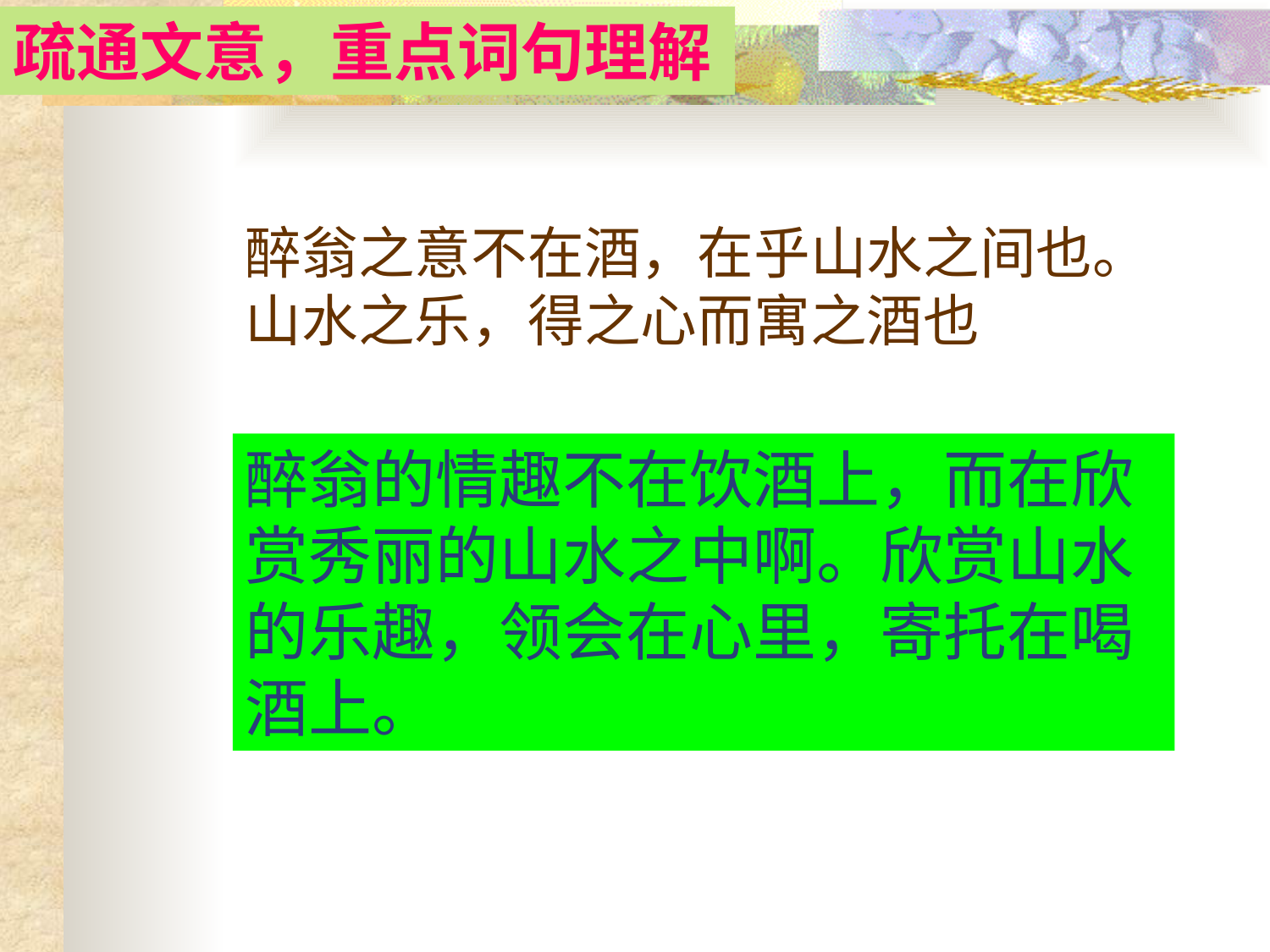

疏通文意，重点词句理解
醉翁之意不在酒，在乎山水之间也。山水之乐，得之心而寓之酒也
醉翁的情趣不在饮酒上，而在欣赏秀丽的山水之中啊。欣赏山水的乐趣，领会在心里，寄托在喝酒上。